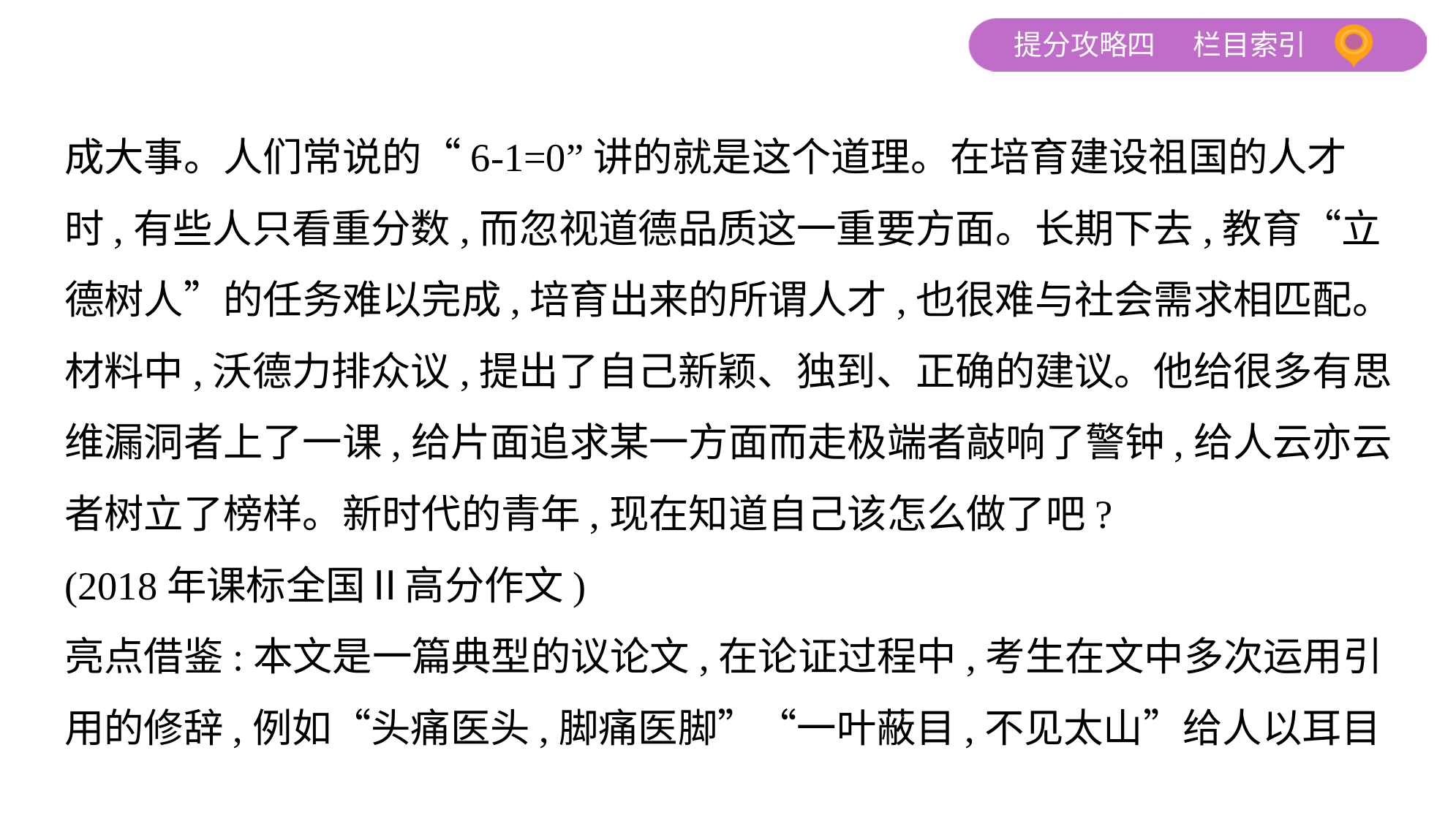

成大事。人们常说的“6-1=0”讲的就是这个道理。在培育建设祖国的人才
时,有些人只看重分数,而忽视道德品质这一重要方面。长期下去,教育“立
德树人”的任务难以完成,培育出来的所谓人才,也很难与社会需求相匹配。
材料中,沃德力排众议,提出了自己新颖、独到、正确的建议。他给很多有思
维漏洞者上了一课,给片面追求某一方面而走极端者敲响了警钟,给人云亦云
者树立了榜样。新时代的青年,现在知道自己该怎么做了吧?
(2018年课标全国Ⅱ高分作文)
亮点借鉴:本文是一篇典型的议论文,在论证过程中,考生在文中多次运用引
用的修辞,例如“头痛医头,脚痛医脚”“一叶蔽目,不见太山”给人以耳目